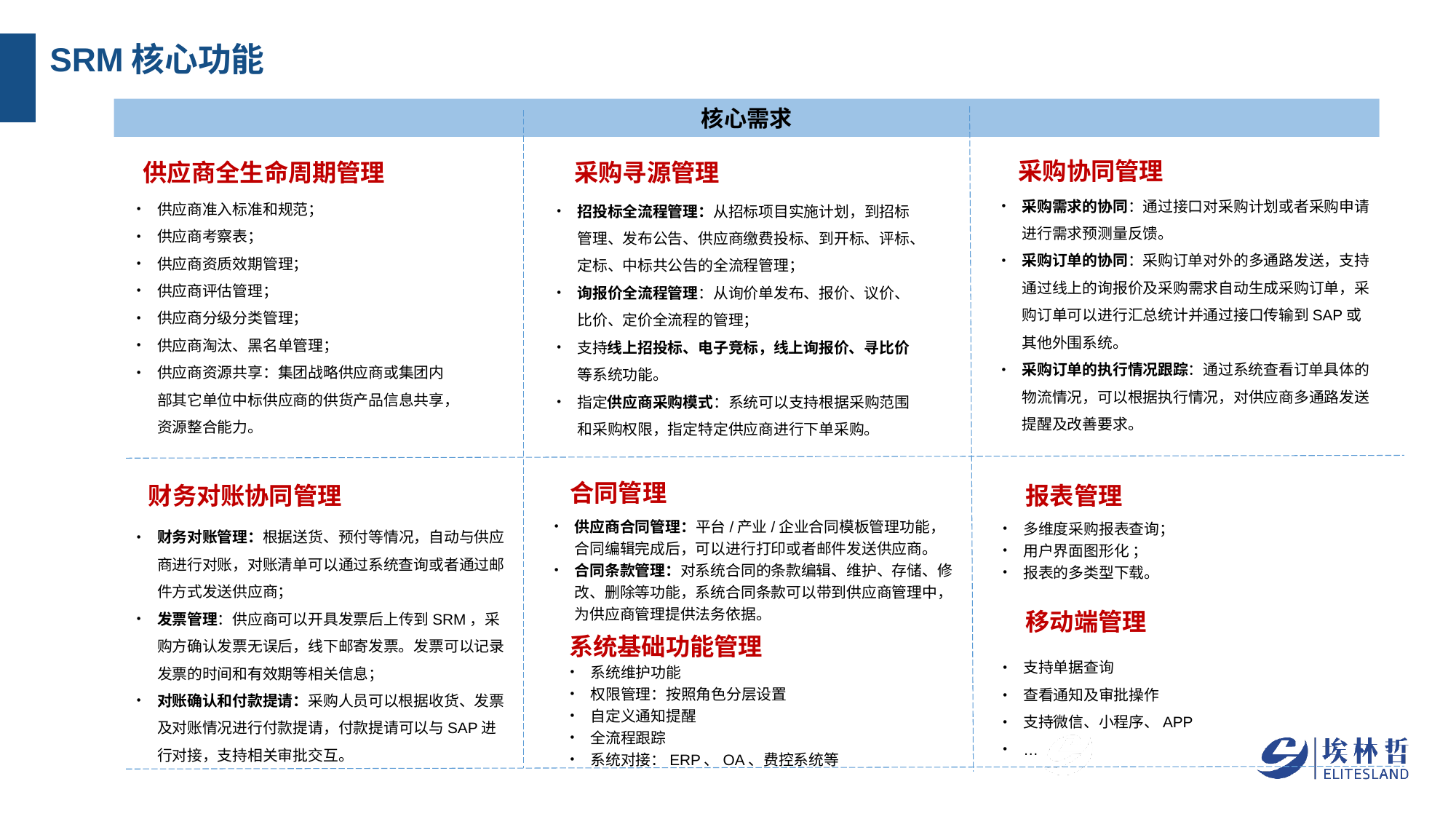

# SRM核心功能
核心需求
采购协同管理
采购需求的协同：通过接口对采购计划或者采购申请进行需求预测量反馈。
采购订单的协同：采购订单对外的多通路发送，支持通过线上的询报价及采购需求自动生成采购订单，采购订单可以进行汇总统计并通过接口传输到SAP或其他外围系统。
采购订单的执行情况跟踪：通过系统查看订单具体的物流情况，可以根据执行情况，对供应商多通路发送提醒及改善要求。
供应商全生命周期管理
供应商准入标准和规范；
供应商考察表；
供应商资质效期管理；
供应商评估管理；
供应商分级分类管理；
供应商淘汰、黑名单管理；
供应商资源共享：集团战略供应商或集团内部其它单位中标供应商的供货产品信息共享，资源整合能力。
采购寻源管理
招投标全流程管理：从招标项目实施计划，到招标管理、发布公告、供应商缴费投标、到开标、评标、定标、中标共公告的全流程管理；
询报价全流程管理：从询价单发布、报价、议价、比价、定价全流程的管理；
支持线上招投标、电子竞标，线上询报价、寻比价等系统功能。
指定供应商采购模式：系统可以支持根据采购范围和采购权限，指定特定供应商进行下单采购。

合同管理
供应商合同管理：平台/产业/企业合同模板管理功能，合同编辑完成后，可以进行打印或者邮件发送供应商。
合同条款管理：对系统合同的条款编辑、维护、存储、修改、删除等功能，系统合同条款可以带到供应商管理中，为供应商管理提供法务依据。
报表管理
多维度采购报表查询；
用户界面图形化 ；
报表的多类型下载。
财务对账协同管理
财务对账管理：根据送货、预付等情况，自动与供应商进行对账，对账清单可以通过系统查询或者通过邮件方式发送供应商；
发票管理：供应商可以开具发票后上传到SRM，采购方确认发票无误后，线下邮寄发票。发票可以记录发票的时间和有效期等相关信息；
对账确认和付款提请：采购人员可以根据收货、发票及对账情况进行付款提请，付款提请可以与SAP进行对接，支持相关审批交互。
移动端管理
支持单据查询
查看通知及审批操作
支持微信、小程序、APP
…
系统基础功能管理
系统维护功能
权限管理：按照角色分层设置
自定义通知提醒
全流程跟踪
系统对接：ERP、OA、费控系统等